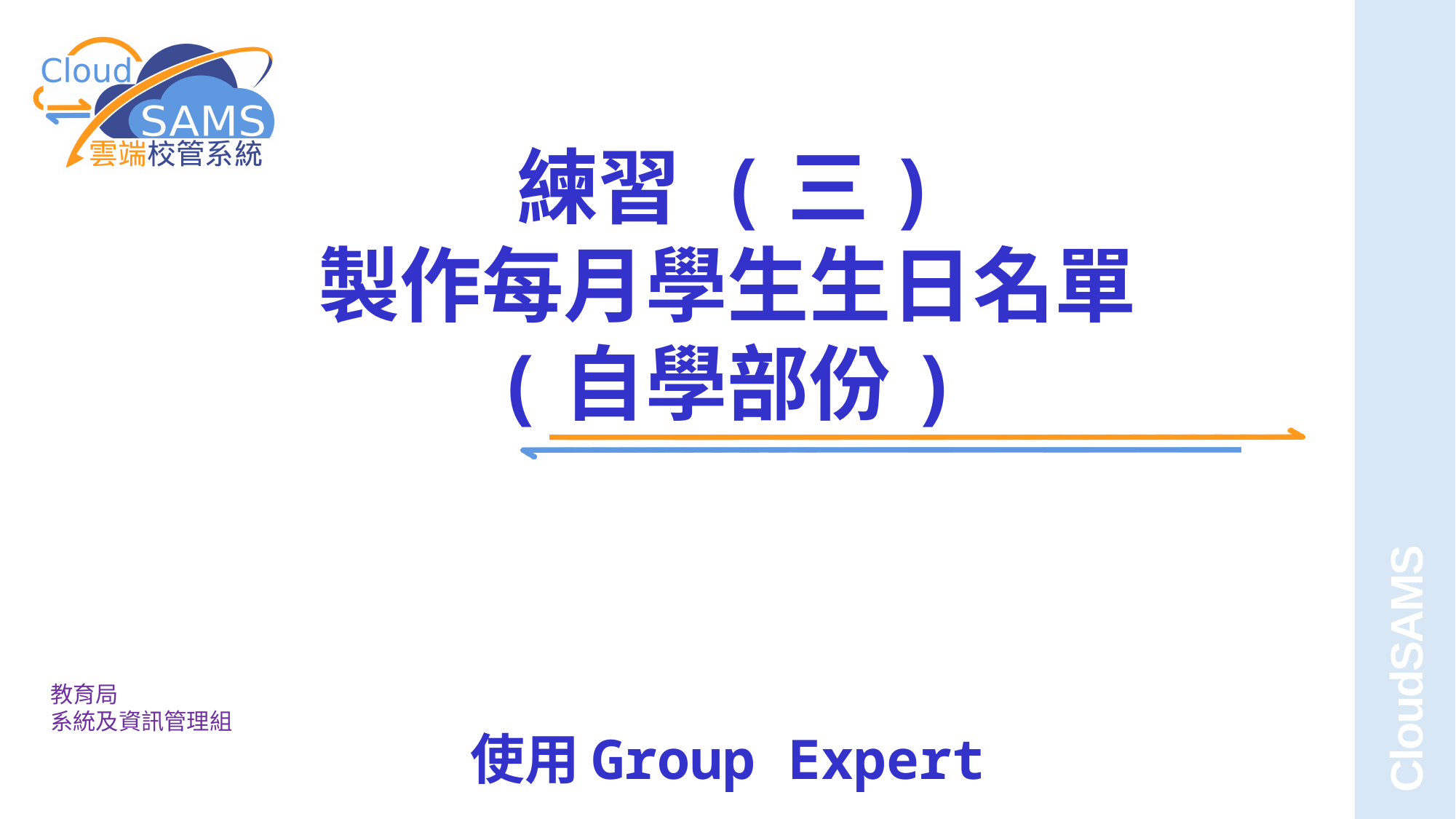

# 練習 (三) 製作每月學生生日名單 (自學部份) 使用Group Expert